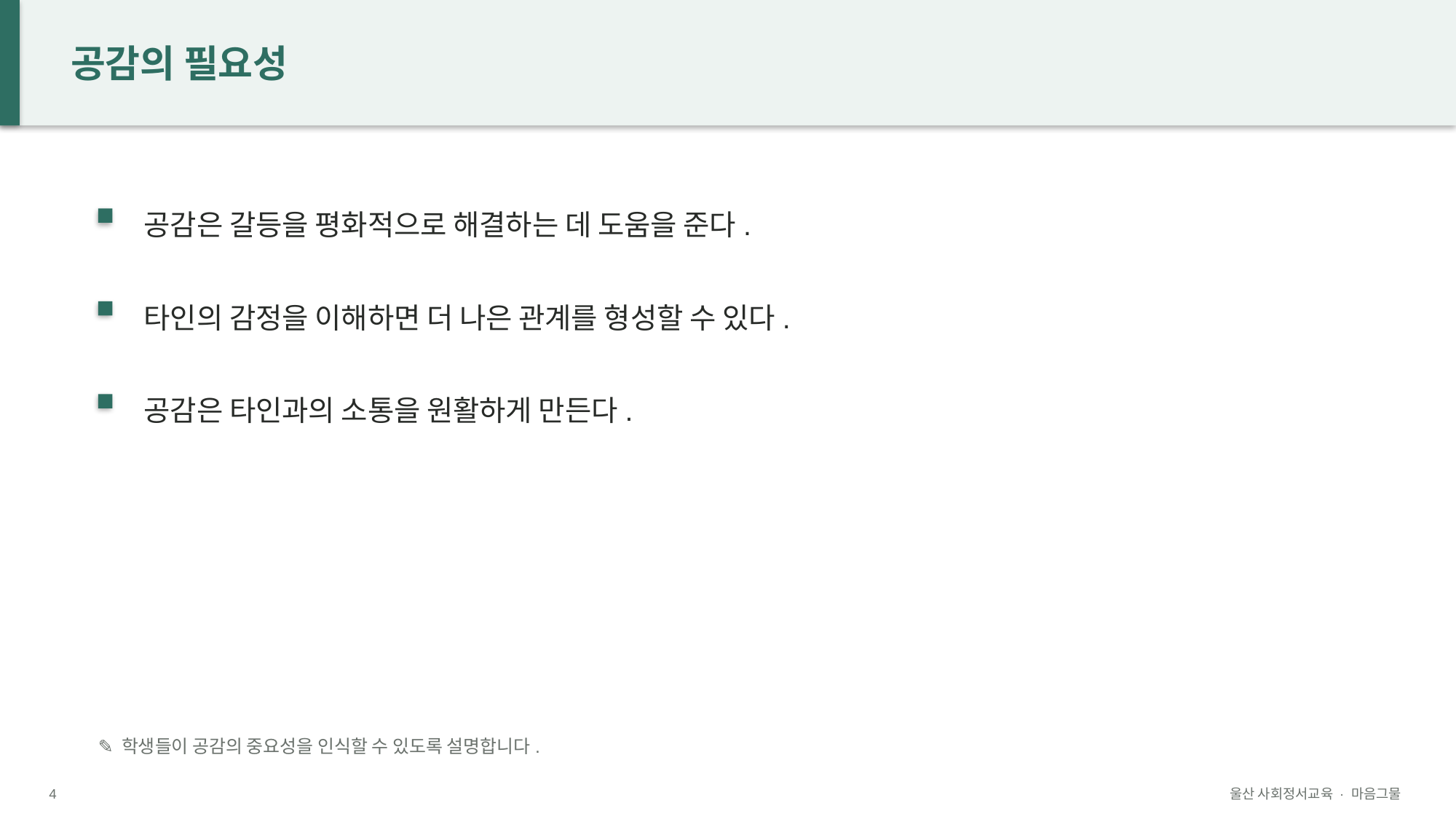

공감의 필요성
공감은 갈등을 평화적으로 해결하는 데 도움을 준다.

타인의 감정을 이해하면 더 나은 관계를 형성할 수 있다.

공감은 타인과의 소통을 원활하게 만든다.

✎ 학생들이 공감의 중요성을 인식할 수 있도록 설명합니다.
4
울산 사회정서교육 · 마음그물